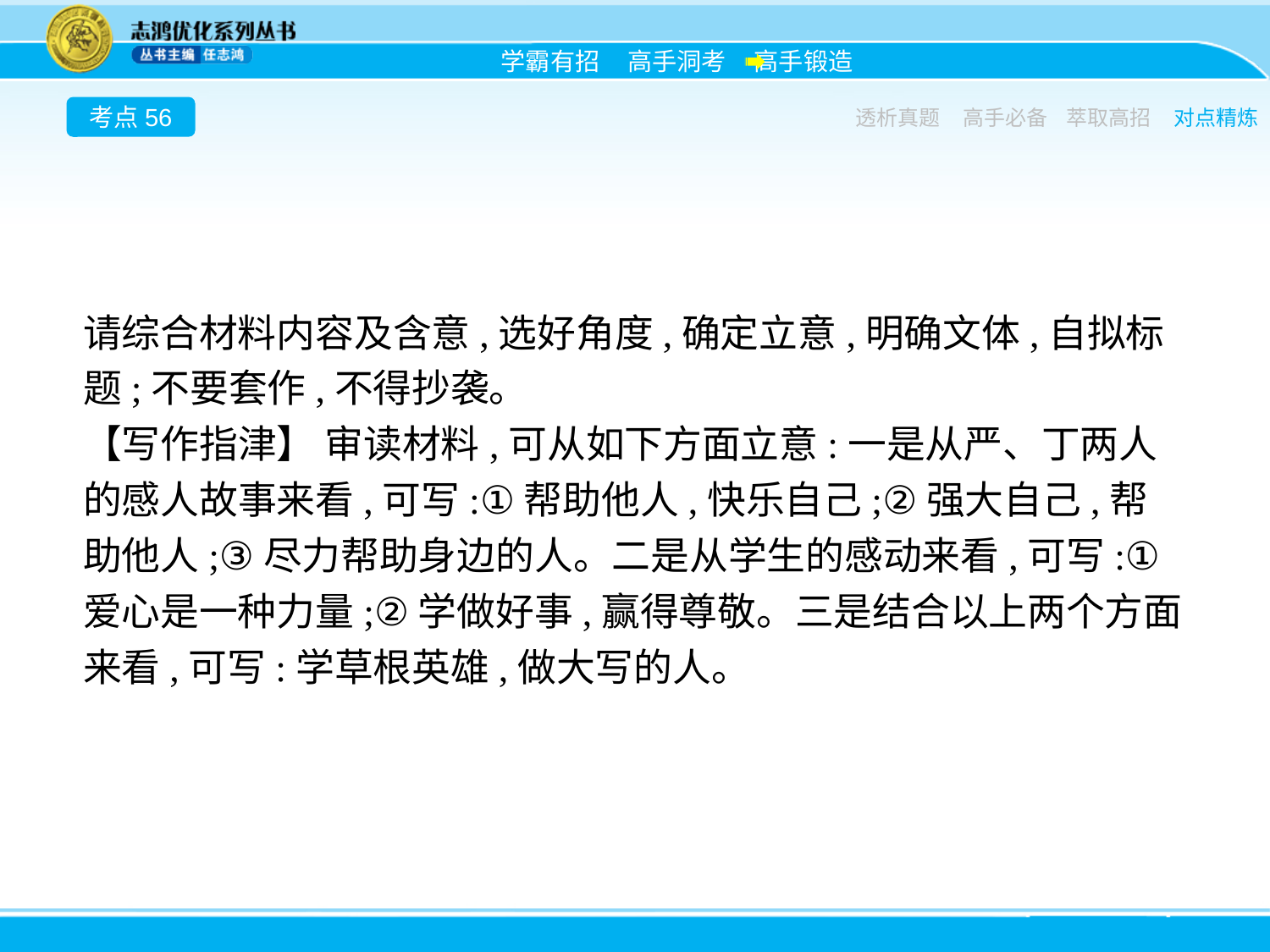

考点56
透析真题
高手必备
萃取高招
对点精炼
请综合材料内容及含意,选好角度,确定立意,明确文体,自拟标题;不要套作,不得抄袭。
【写作指津】 审读材料,可从如下方面立意:一是从严、丁两人的感人故事来看,可写:①帮助他人,快乐自己;②强大自己,帮助他人;③尽力帮助身边的人。二是从学生的感动来看,可写:①爱心是一种力量;②学做好事,赢得尊敬。三是结合以上两个方面来看,可写:学草根英雄,做大写的人。